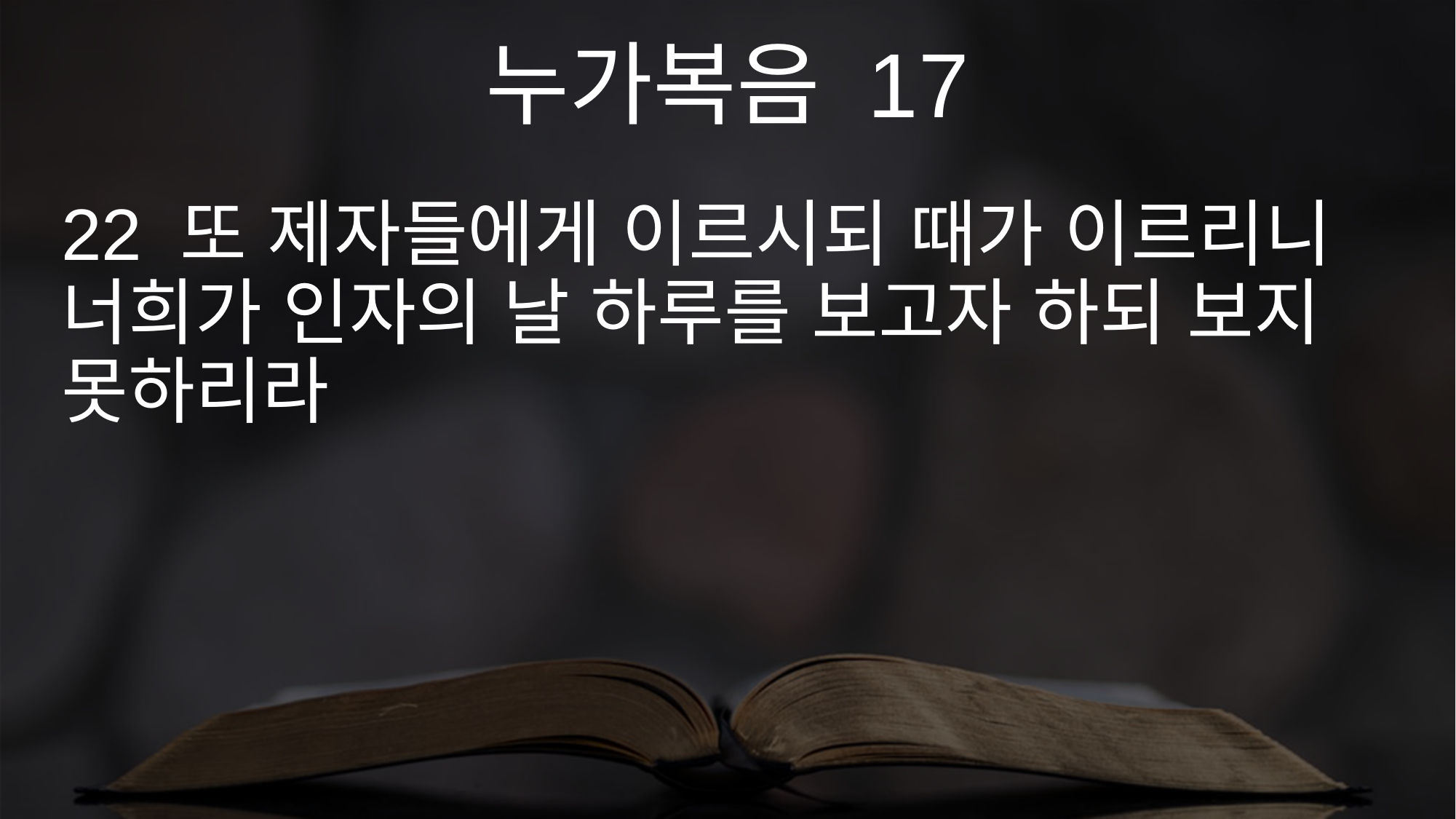

누가복음 17
22 또 제자들에게 이르시되 때가 이르리니 너희가 인자의 날 하루를 보고자 하되 보지 못하리라